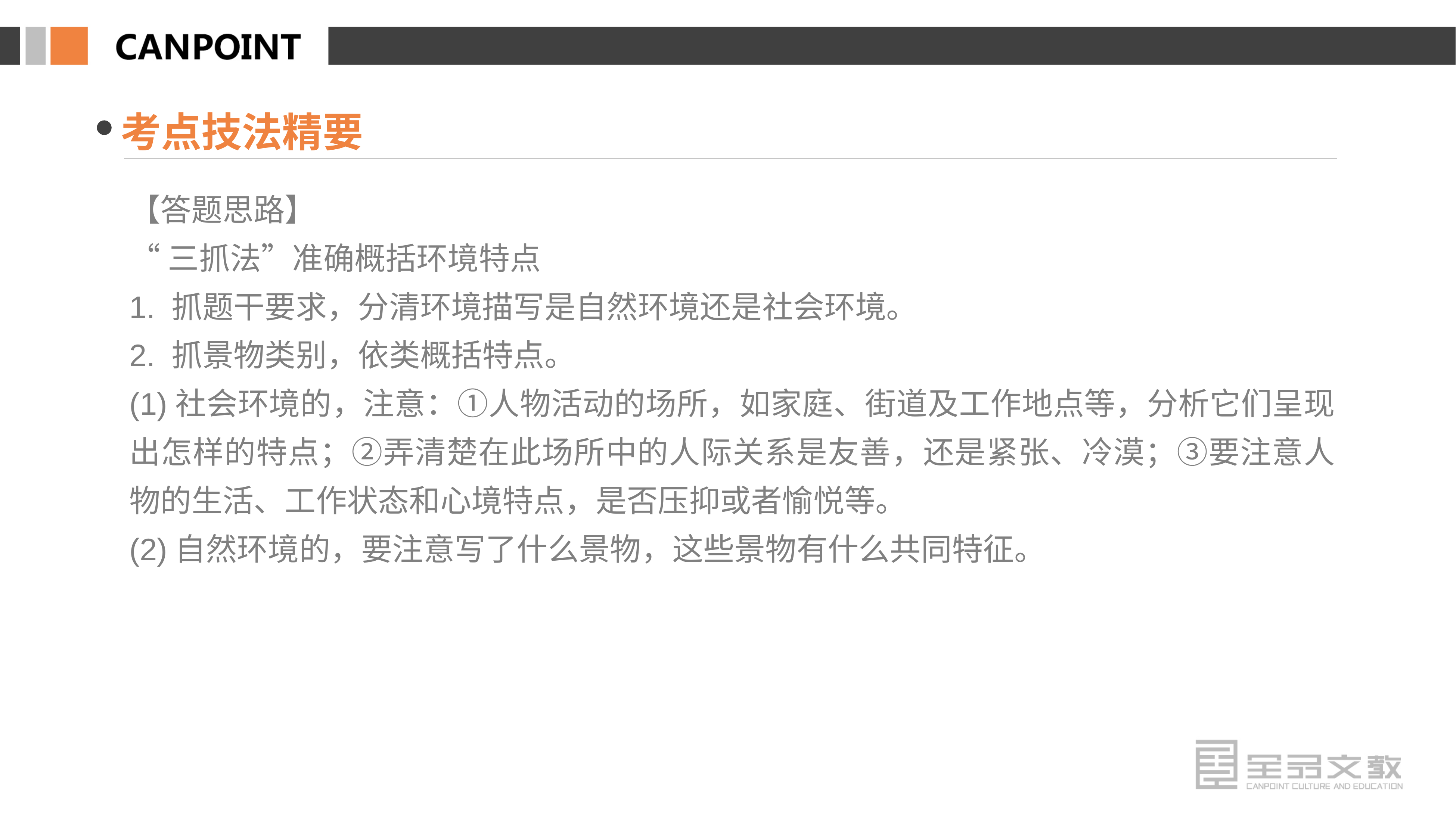

考点技法精要

【答题思路】
“三抓法”准确概括环境特点
1. 抓题干要求，分清环境描写是自然环境还是社会环境。
2. 抓景物类别，依类概括特点。
(1)社会环境的，注意：①人物活动的场所，如家庭、街道及工作地点等，分析它们呈现出怎样的特点；②弄清楚在此场所中的人际关系是友善，还是紧张、冷漠；③要注意人物的生活、工作状态和心境特点，是否压抑或者愉悦等。
(2)自然环境的，要注意写了什么景物，这些景物有什么共同特征。